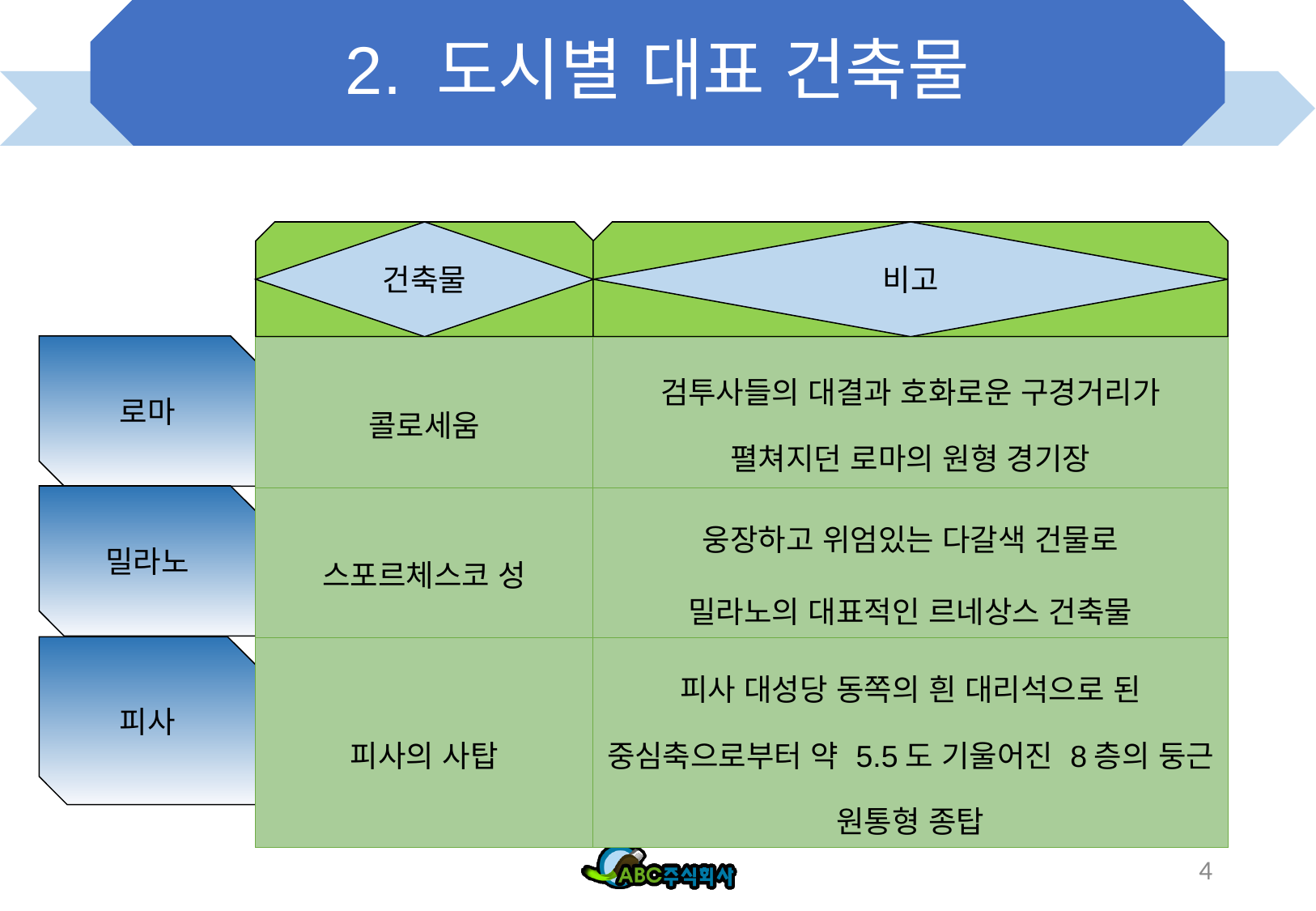

# 2. 도시별 대표 건축물
건축물

비고
로마
| 콜로세움 | 검투사들의 대결과 호화로운 구경거리가 펼쳐지던 로마의 원형 경기장 |
| --- | --- |
| 스포르체스코 성 | 웅장하고 위엄있는 다갈색 건물로 밀라노의 대표적인 르네상스 건축물 |
| 피사의 사탑 | 피사 대성당 동쪽의 흰 대리석으로 된 중심축으로부터 약 5.5도 기울어진 8층의 둥근 원통형 종탑 |
밀라노
피사
4